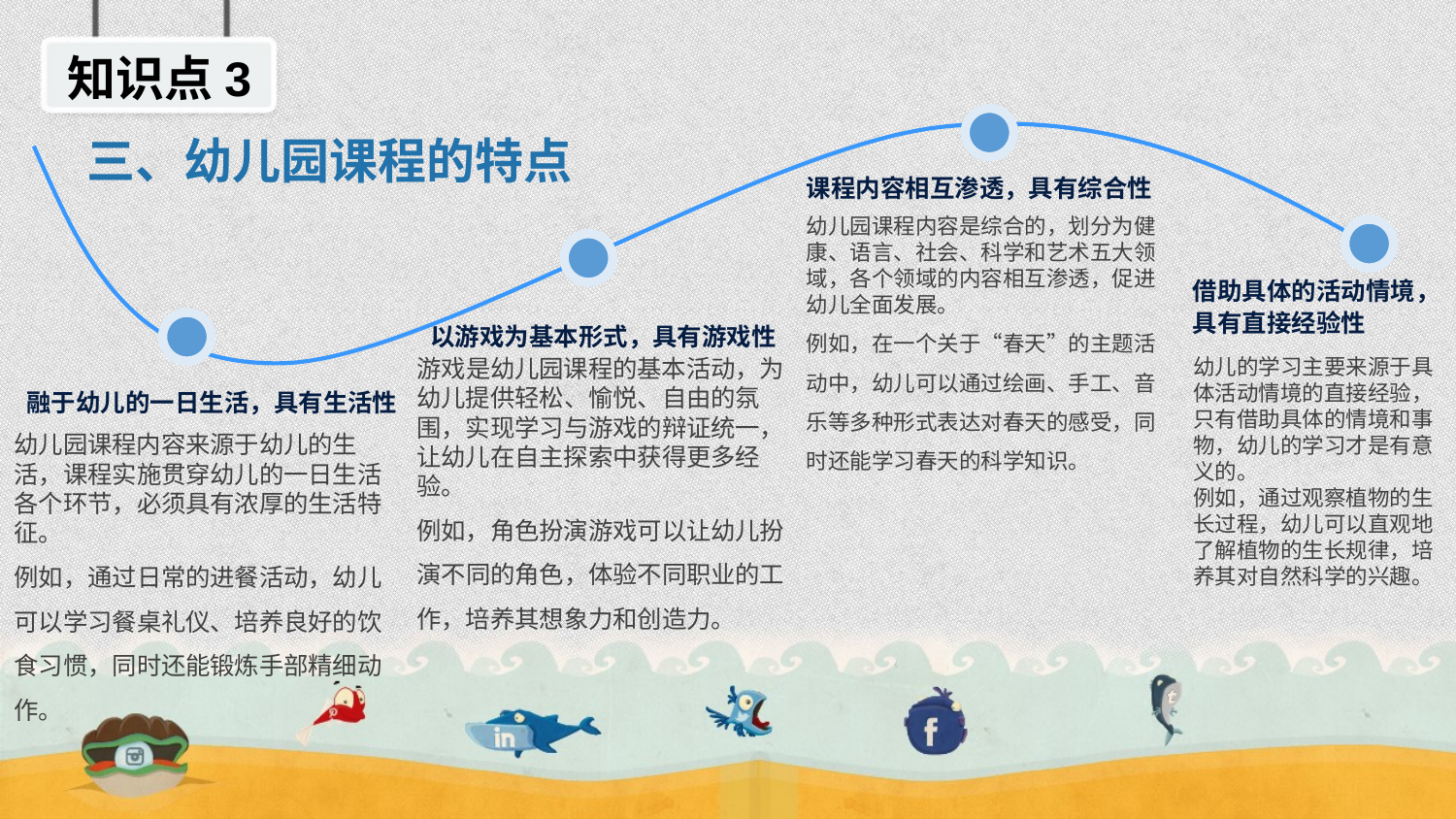

知识点3

三、幼儿园课程的特点
课程内容相互渗透，具有综合性
幼儿园课程内容是综合的，划分为健康、语言、社会、科学和艺术五大领域，各个领域的内容相互渗透，促进幼儿全面发展。
例如，在一个关于“春天”的主题活动中，幼儿可以通过绘画、手工、音乐等多种形式表达对春天的感受，同时还能学习春天的科学知识。

借助具体的活动情境，
具有直接经验性
以游戏为基本形式，具有游戏性

游戏是幼儿园课程的基本活动，为幼儿提供轻松、愉悦、自由的氛围，实现学习与游戏的辩证统一，让幼儿在自主探索中获得更多经验。
例如，角色扮演游戏可以让幼儿扮演不同的角色，体验不同职业的工作，培养其想象力和创造力。
幼儿的学习主要来源于具体活动情境的直接经验，只有借助具体的情境和事物，幼儿的学习才是有意义的。
例如，通过观察植物的生长过程，幼儿可以直观地了解植物的生长规律，培养其对自然科学的兴趣。
融于幼儿的一日生活，具有生活性
幼儿园课程内容来源于幼儿的生活，课程实施贯穿幼儿的一日生活各个环节，必须具有浓厚的生活特征。
例如，通过日常的进餐活动，幼儿可以学习餐桌礼仪、培养良好的饮食习惯，同时还能锻炼手部精细动作。